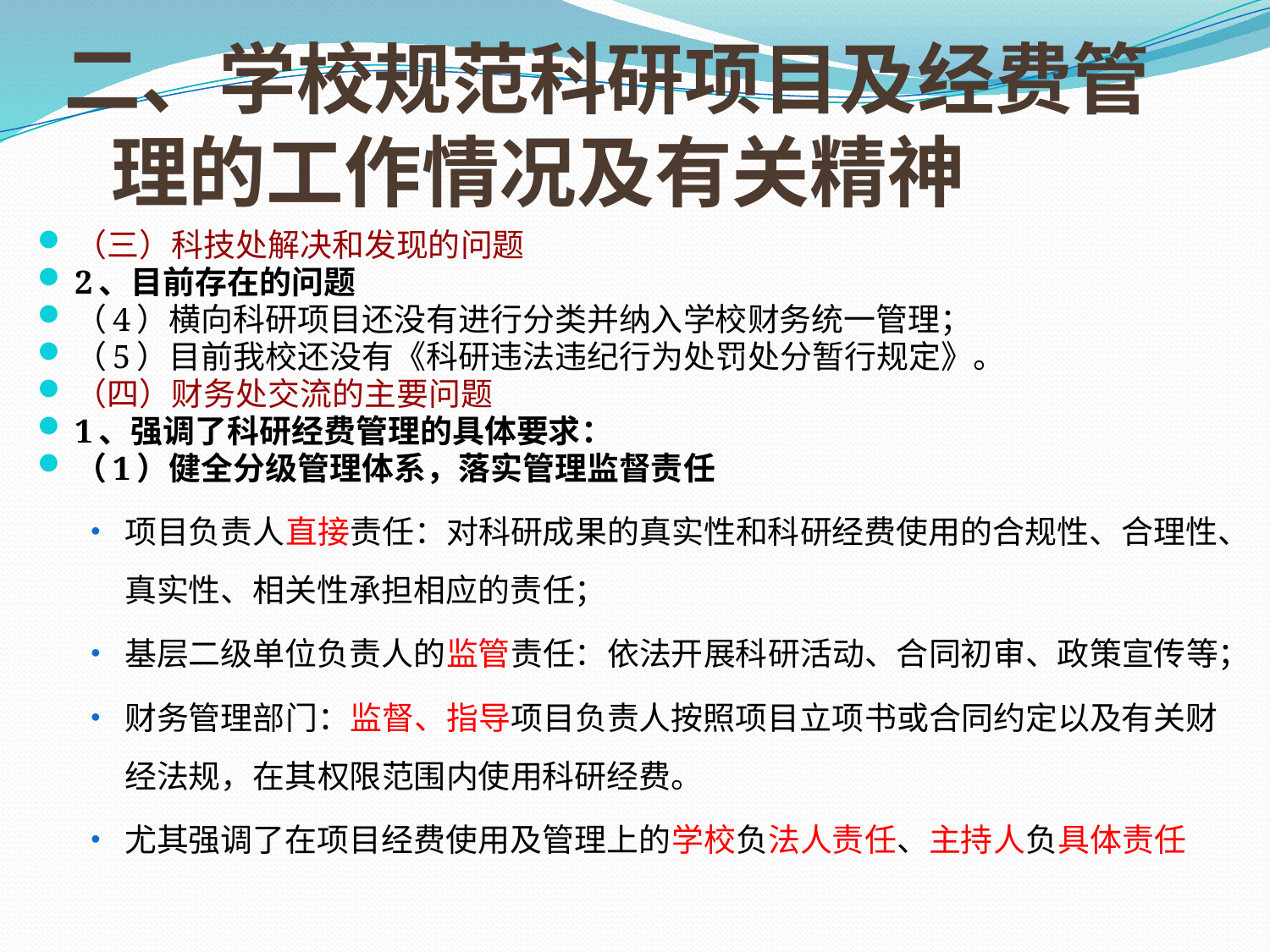

# 二、学校规范科研项目及经费管理的工作情况及有关精神
（三）科技处解决和发现的问题
2、目前存在的问题
（4）横向科研项目还没有进行分类并纳入学校财务统一管理；
（5）目前我校还没有《科研违法违纪行为处罚处分暂行规定》。
（四）财务处交流的主要问题
1、强调了科研经费管理的具体要求：
（1）健全分级管理体系，落实管理监督责任
项目负责人直接责任：对科研成果的真实性和科研经费使用的合规性、合理性、真实性、相关性承担相应的责任；
基层二级单位负责人的监管责任：依法开展科研活动、合同初审、政策宣传等；
财务管理部门：监督、指导项目负责人按照项目立项书或合同约定以及有关财经法规，在其权限范围内使用科研经费。
尤其强调了在项目经费使用及管理上的学校负法人责任、主持人负具体责任